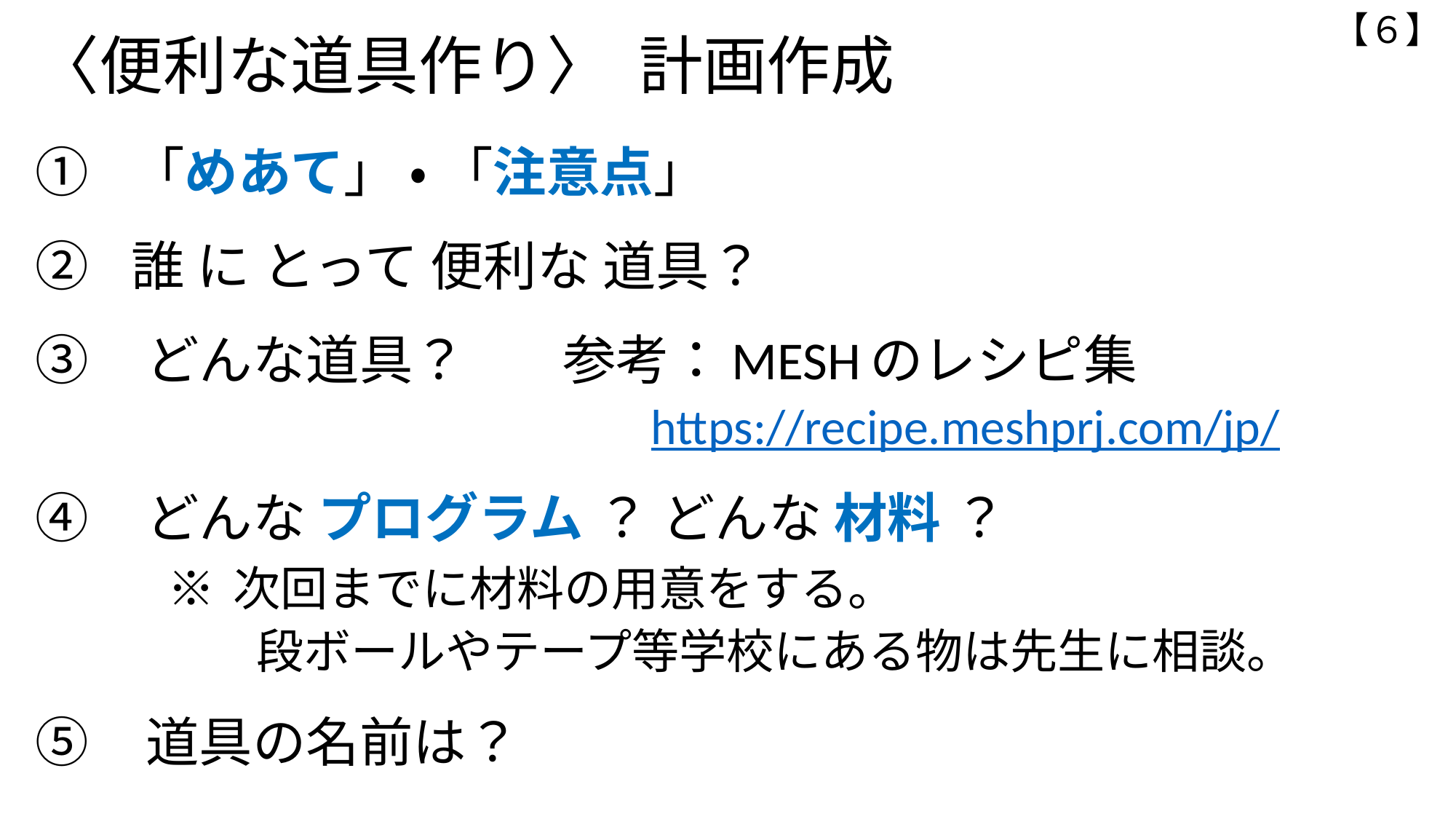

【６】
〈便利な道具作り〉  計画作成

「めあて」 ・ 「注意点」

誰 に とって 便利な 道具？

③    どんな道具？        参考：MESHのレシピ集
　　　　　　                            https://recipe.meshprj.com/jp/

④    どんな プログラム ？ どんな 材料 ？
           ※ 次回までに材料の用意をする。
　　            段ボールやテープ等学校にある物は先生に相談。

⑤    道具の名前は？